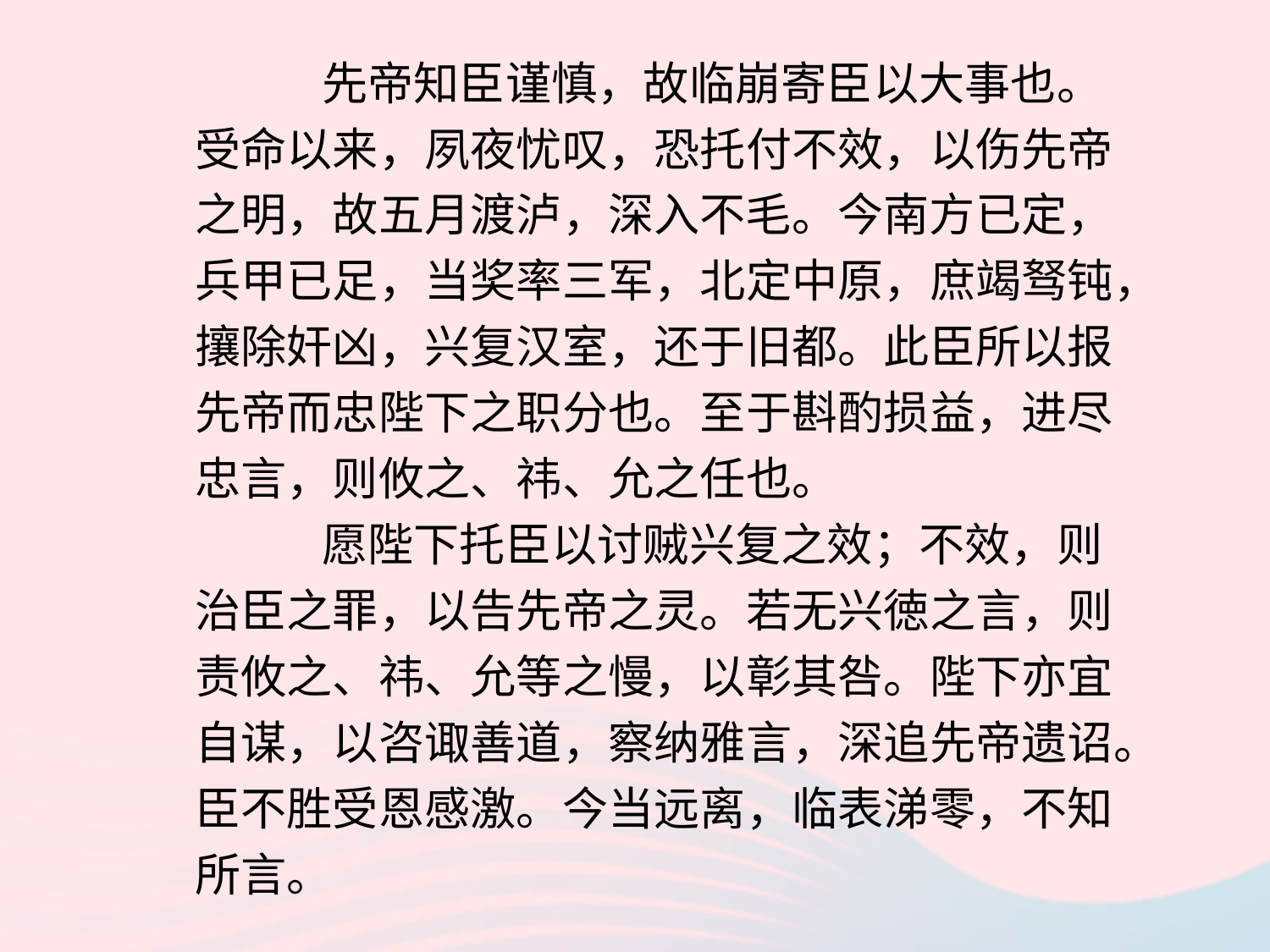

先帝知臣谨慎，故临崩寄臣以大事也。受命以来，夙夜忧叹，恐托付不效，以伤先帝之明，故五月渡泸，深入不毛。今南方已定，兵甲已足，当奖率三军，北定中原，庶竭驽钝，攘除奸凶，兴复汉室，还于旧都。此臣所以报先帝而忠陛下之职分也。至于斟酌损益，进尽忠言，则攸之、祎、允之任也。
	愿陛下托臣以讨贼兴复之效；不效，则治臣之罪，以告先帝之灵。若无兴徳之言，则责攸之、祎、允等之慢，以彰其咎。陛下亦宜自谋，以咨诹善道，察纳雅言，深追先帝遗诏。臣不胜受恩感激。今当远离，临表涕零，不知所言。